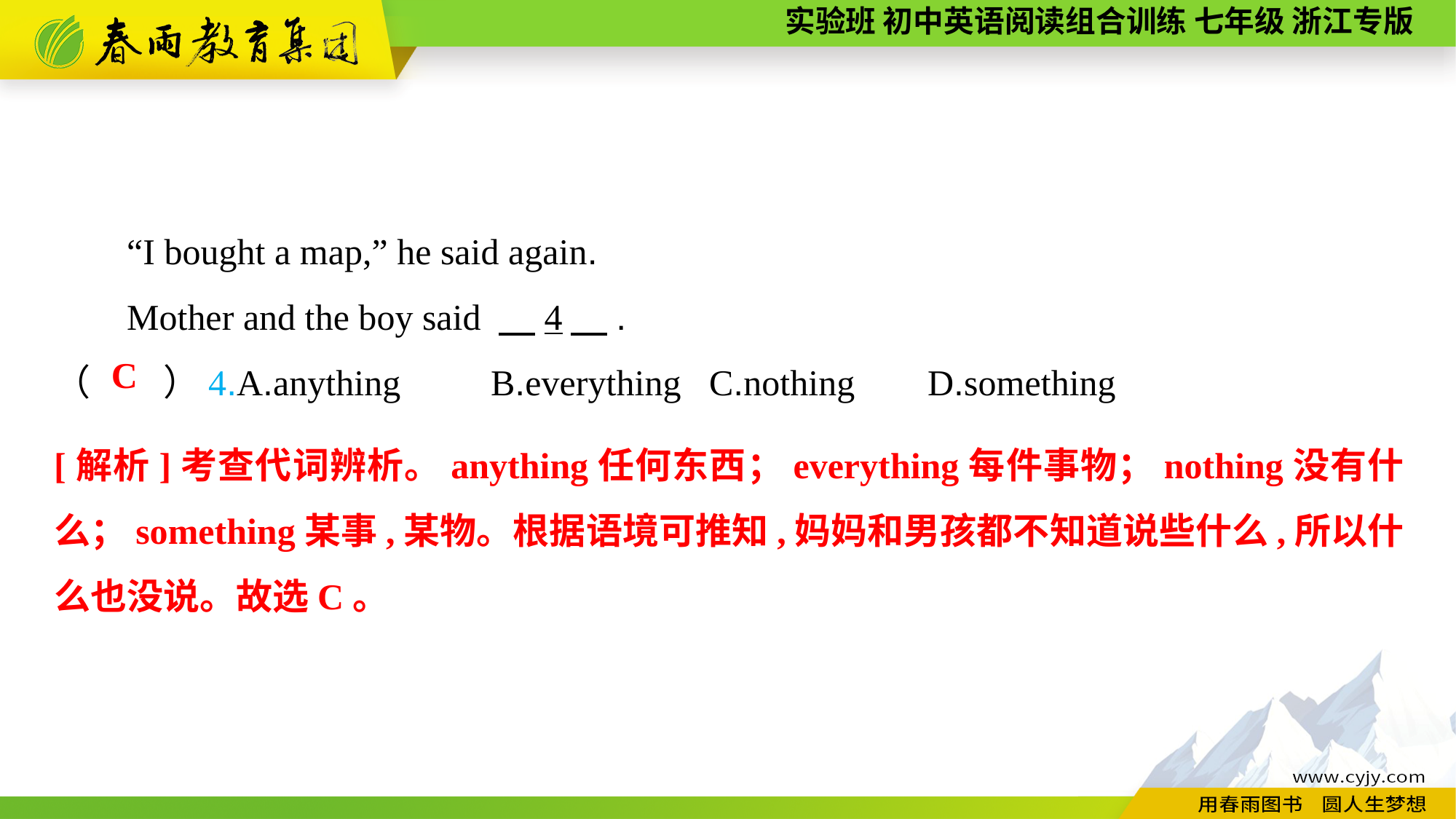

“I bought a map,” he said again.
Mother and the boy said 　4　.
（　　）4.A.anything	B.everything	C.nothing	D.something
C
[解析]考查代词辨析。anything任何东西；everything每件事物；nothing没有什么；something某事,某物。根据语境可推知,妈妈和男孩都不知道说些什么,所以什么也没说。故选C。